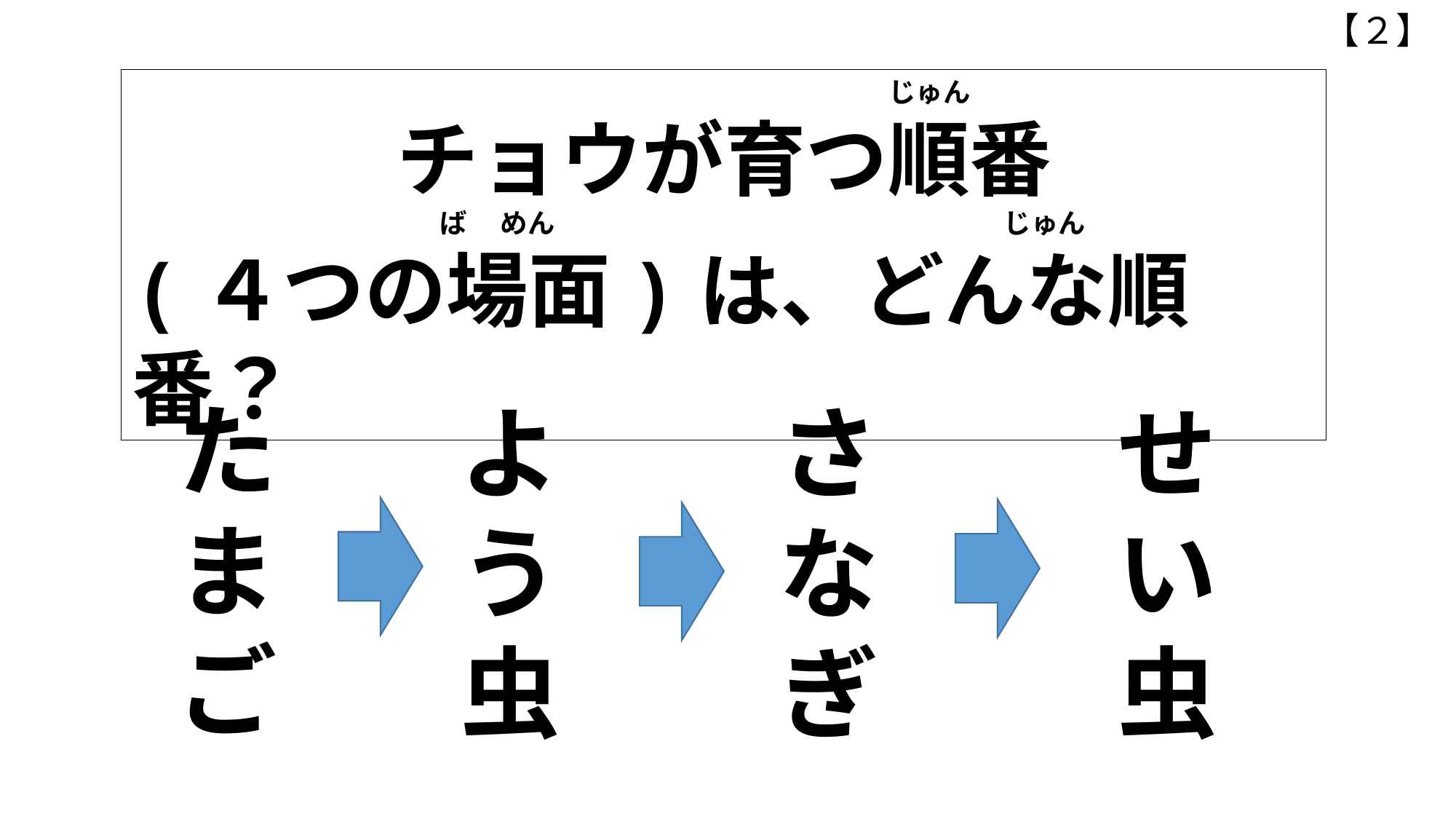

【２】
　　　　　　　　　　　　　　　　　じゅん
チョウが育つ順番
　　　　　　　　　　　　　 　　　　ば　 めん　　　　　　　　　　　　　　　　  じゅん
(４つの場面)は、どんな順番？
た
ま
ご
さなぎ
せい虫
よう虫